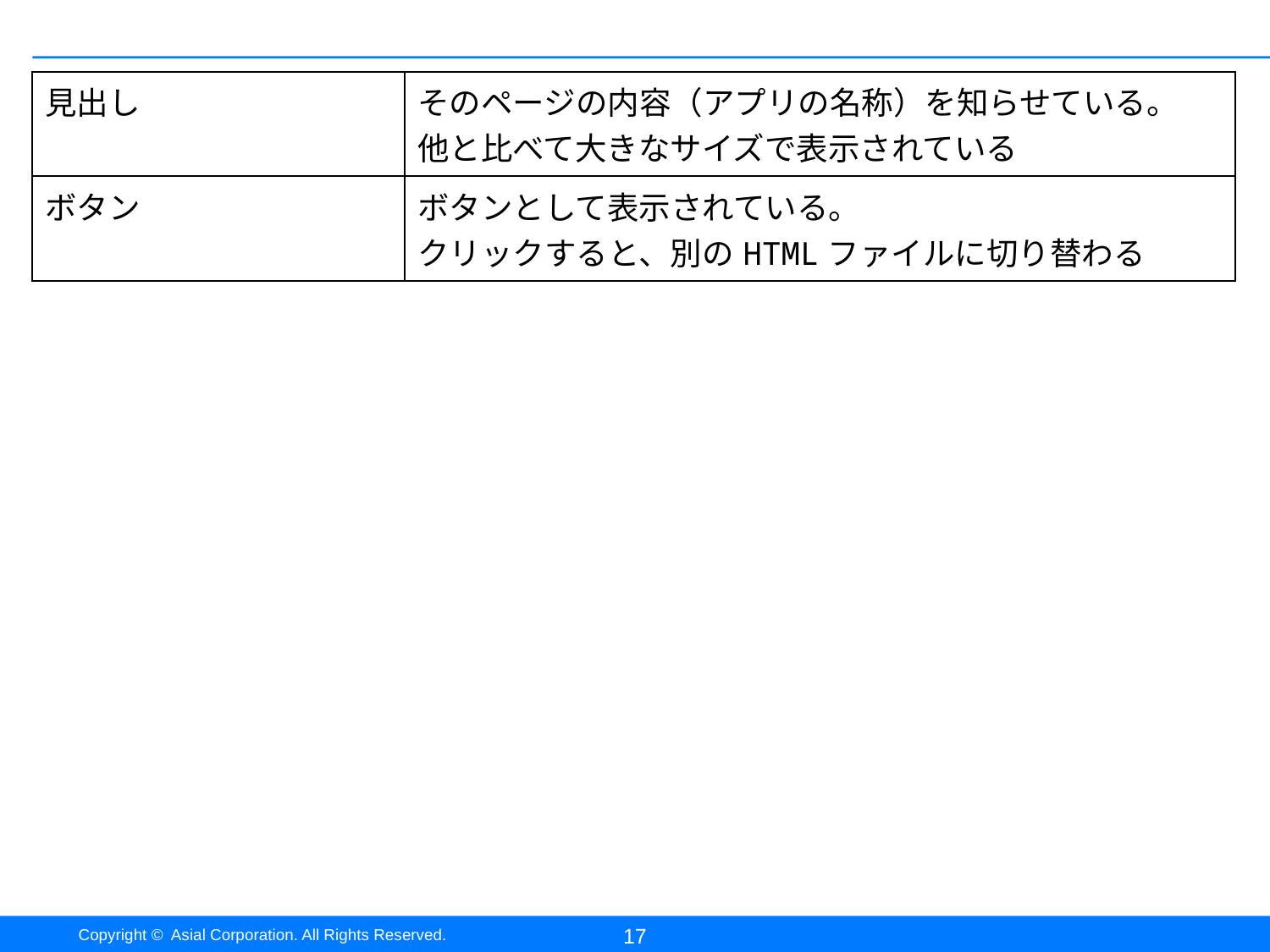

#

| 見出し | そのページの内容（アプリの名称）を知らせている。 他と比べて大きなサイズで表示されている |
| --- | --- |
| ボタン | ボタンとして表示されている。 クリックすると、別のHTMLファイルに切り替わる |
17